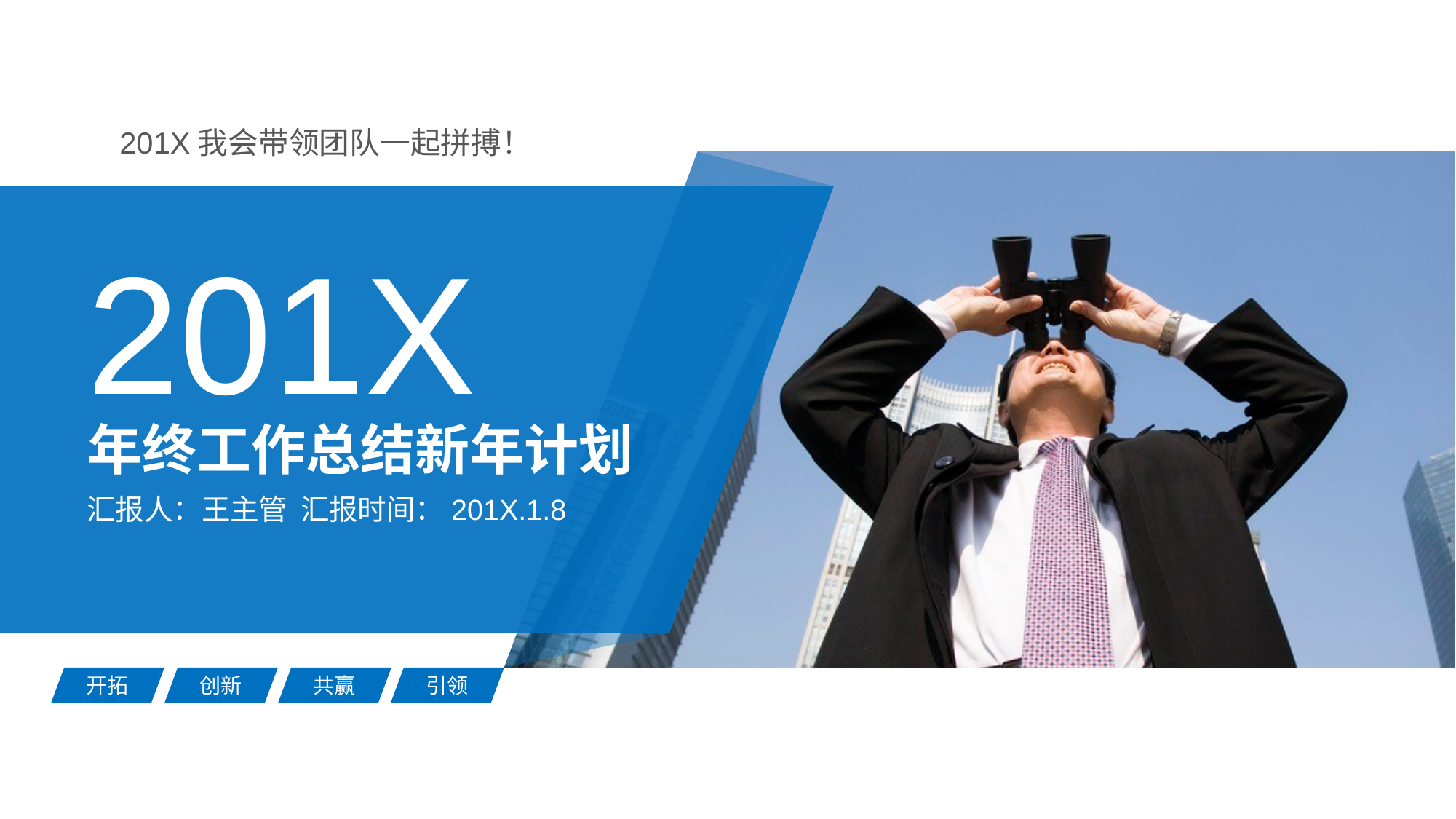

201X我会带领团队一起拼搏！

201X
年终工作总结新年计划
汇报人：王主管  汇报时间：201X.1.8

开拓
创新
共赢
引领